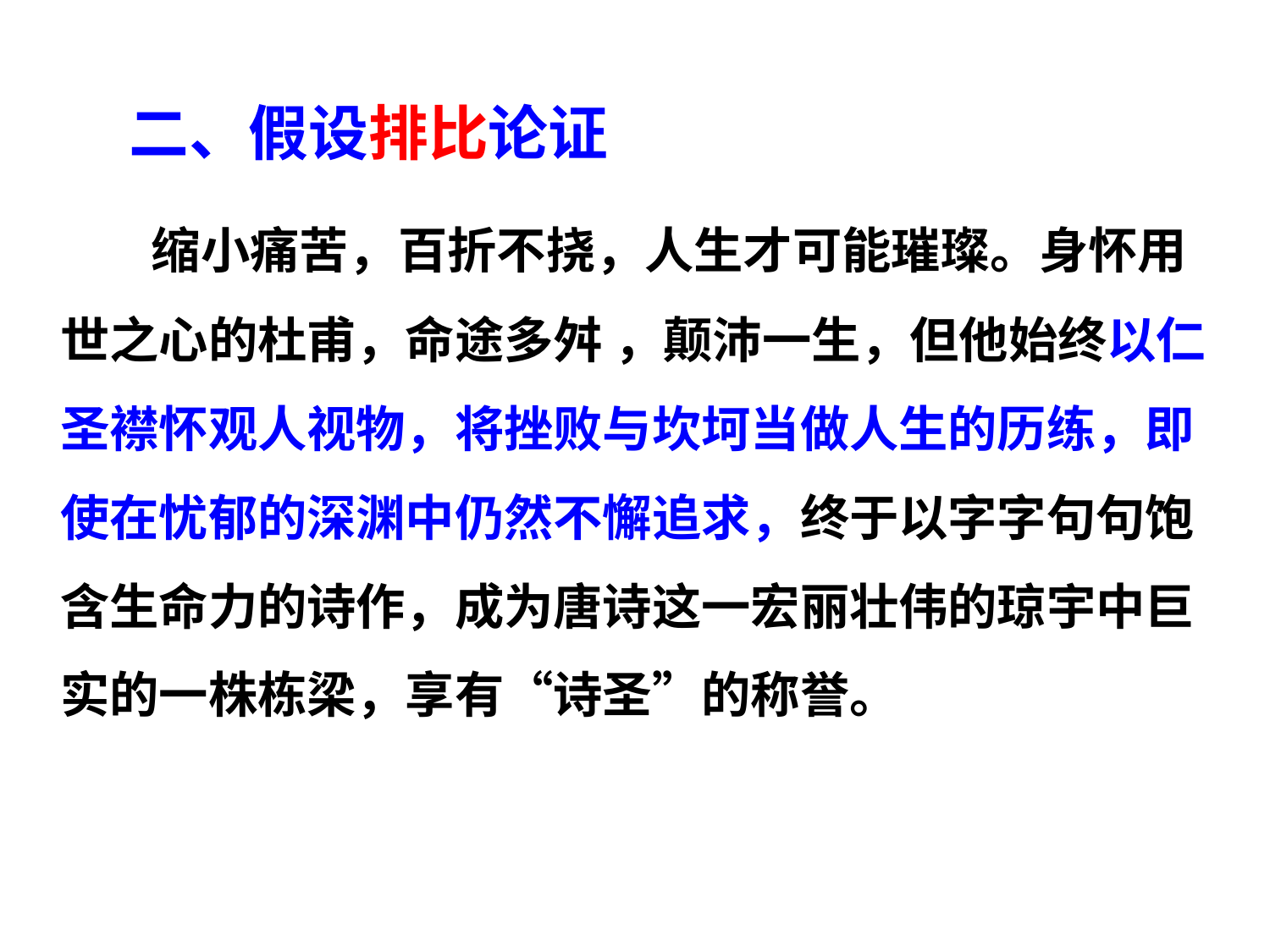

二、假设排比论证
        缩小痛苦，百折不挠，人生才可能璀璨。身怀用世之心的杜甫，命途多舛 ，颠沛一生，但他始终以仁圣襟怀观人视物，将挫败与坎坷当做人生的历练，即使在忧郁的深渊中仍然不懈追求，终于以字字句句饱含生命力的诗作，成为唐诗这一宏丽壮伟的琼宇中巨实的一株栋梁，享有“诗圣”的称誉。